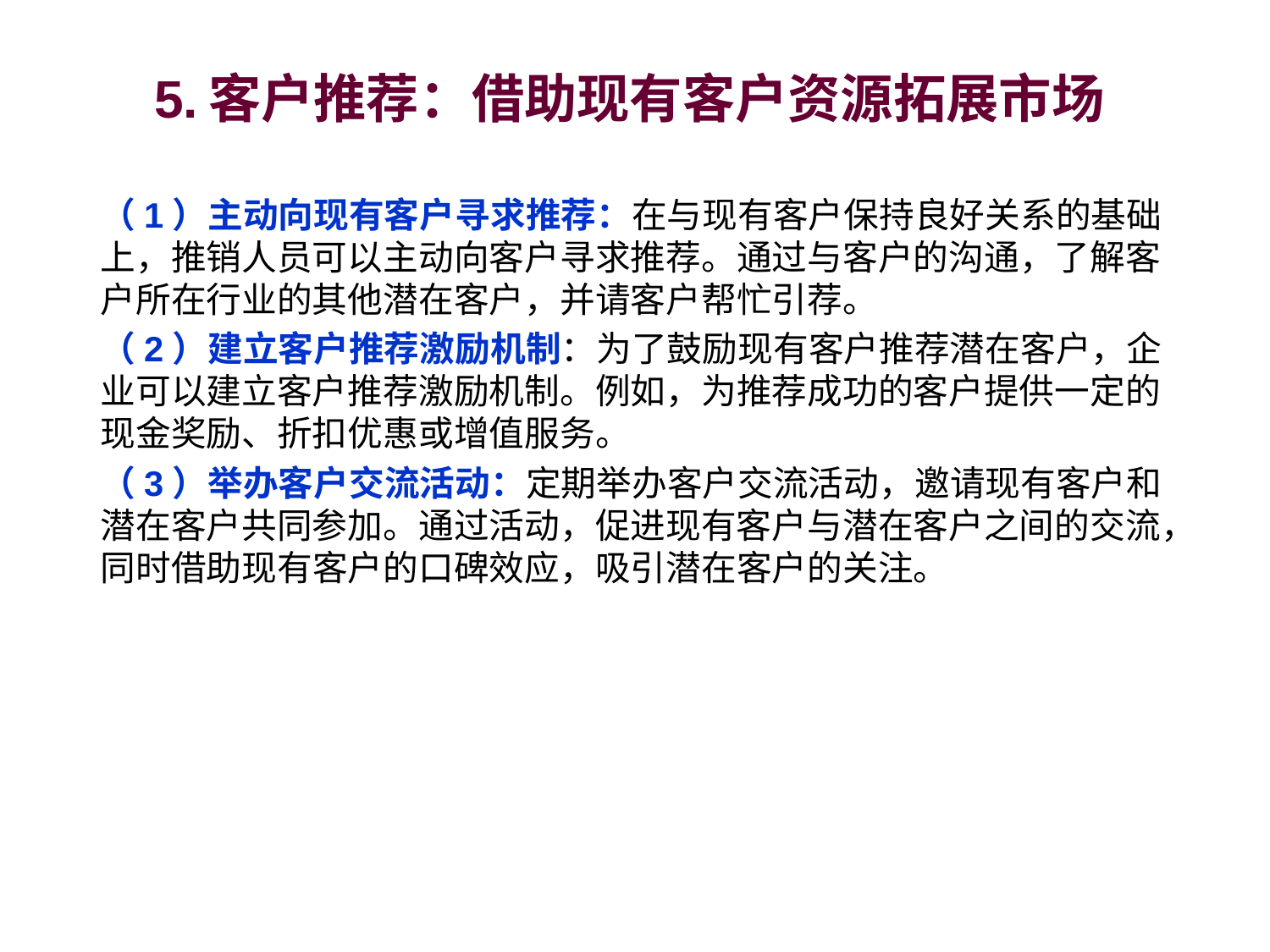

# 5.客户推荐：借助现有客户资源拓展市场
（1）主动向现有客户寻求推荐：在与现有客户保持良好关系的基础上，推销人员可以主动向客户寻求推荐。通过与客户的沟通，了解客户所在行业的其他潜在客户，并请客户帮忙引荐。
（2）建立客户推荐激励机制：为了鼓励现有客户推荐潜在客户，企业可以建立客户推荐激励机制。例如，为推荐成功的客户提供一定的现金奖励、折扣优惠或增值服务。
（3）举办客户交流活动：定期举办客户交流活动，邀请现有客户和潜在客户共同参加。通过活动，促进现有客户与潜在客户之间的交流，同时借助现有客户的口碑效应，吸引潜在客户的关注。